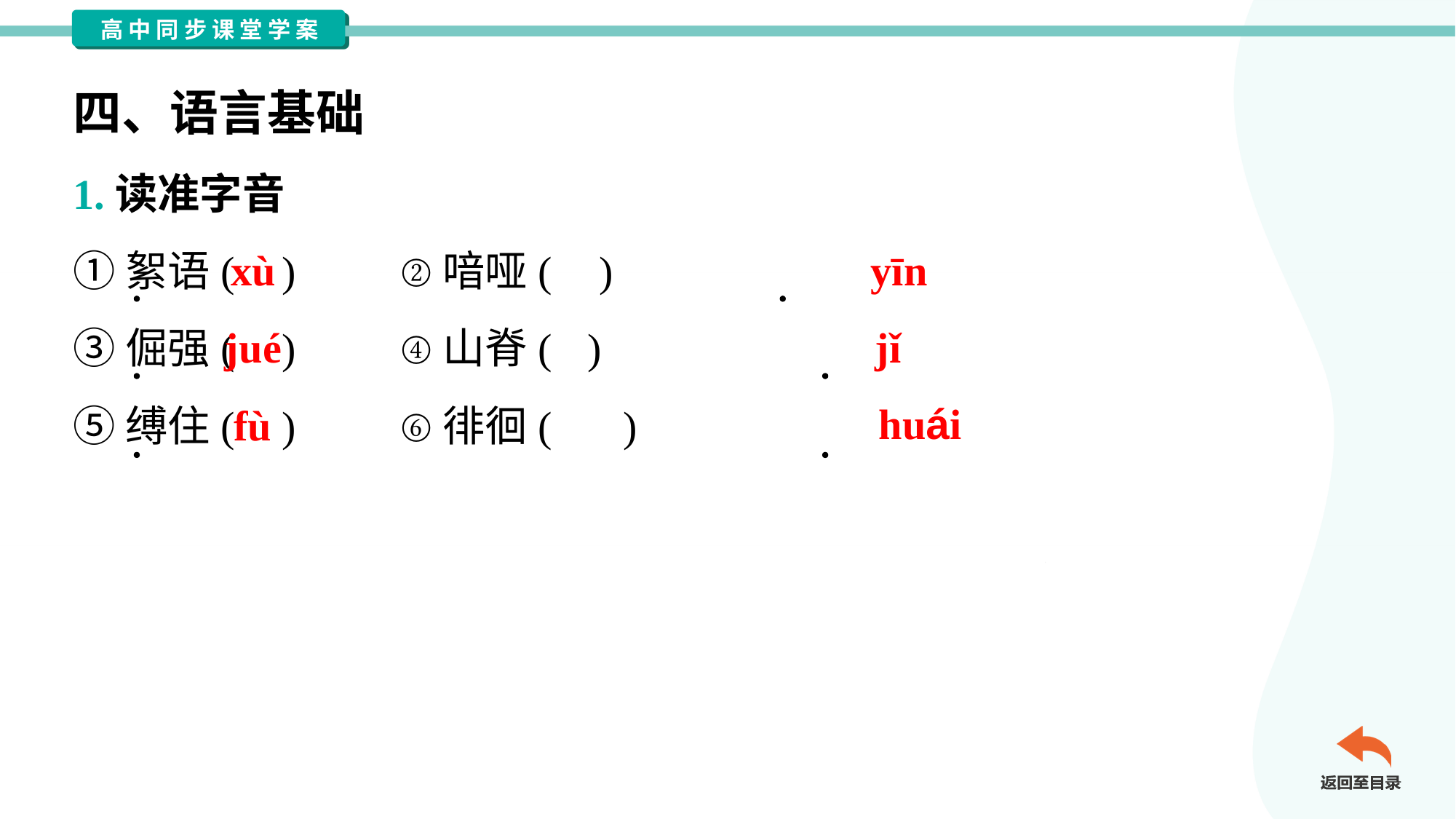

四、语言基础
1.读准字音
①絮语(    )	②喑哑(    )
③倔强(    )	④山脊(   )
⑤缚住(    )	⑥徘徊(      )
xù
yīn
jué
jǐ

fù
huái